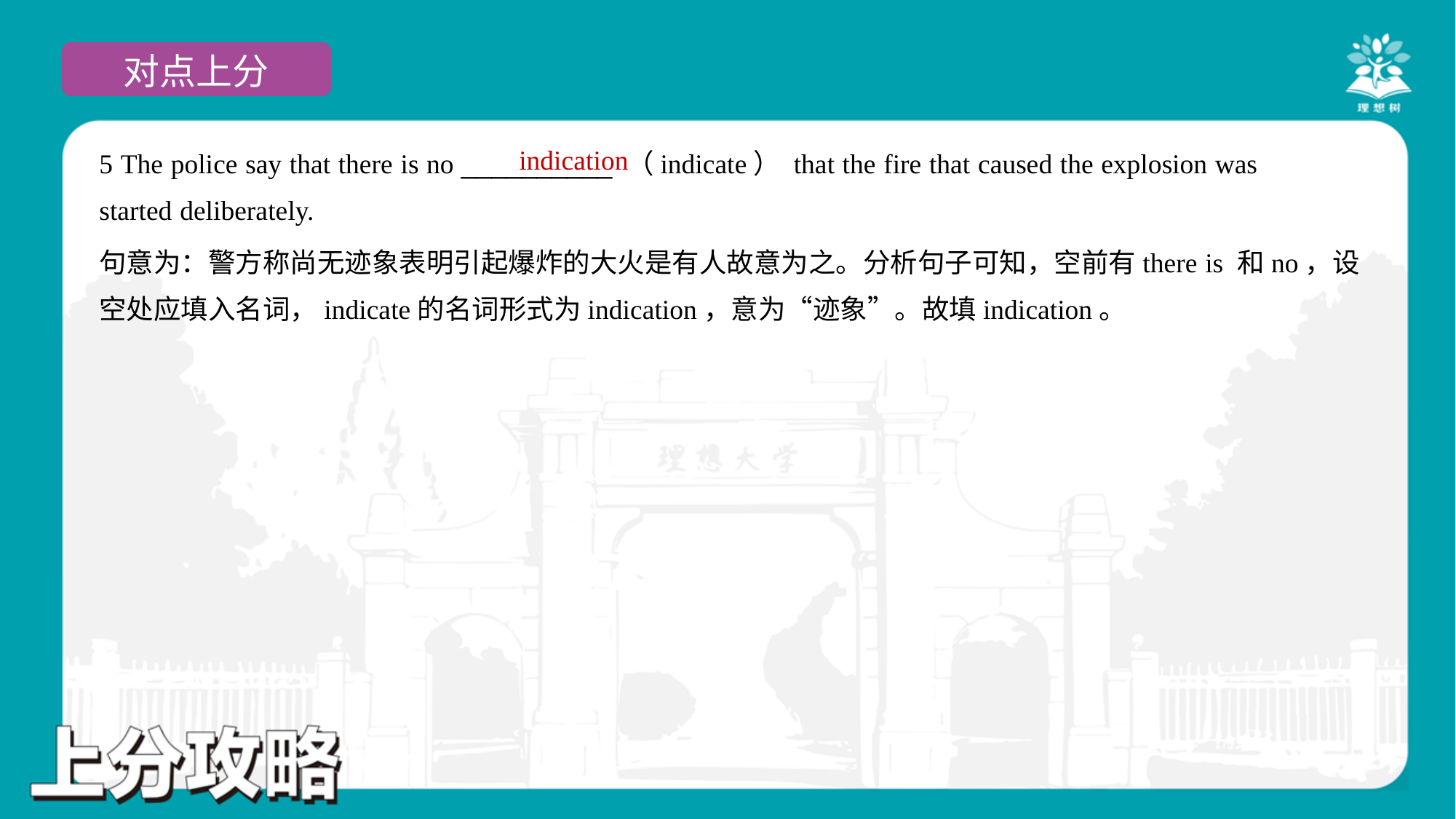

indication
5 The police say that there is no __________ （indicate） that the fire that caused the explosion was
started deliberately.
句意为：警方称尚无迹象表明引起爆炸的大火是有人故意为之。分析句子可知，空前有there is 和no，设
空处应填入名词，indicate的名词形式为indication，意为“迹象”。故填indication。